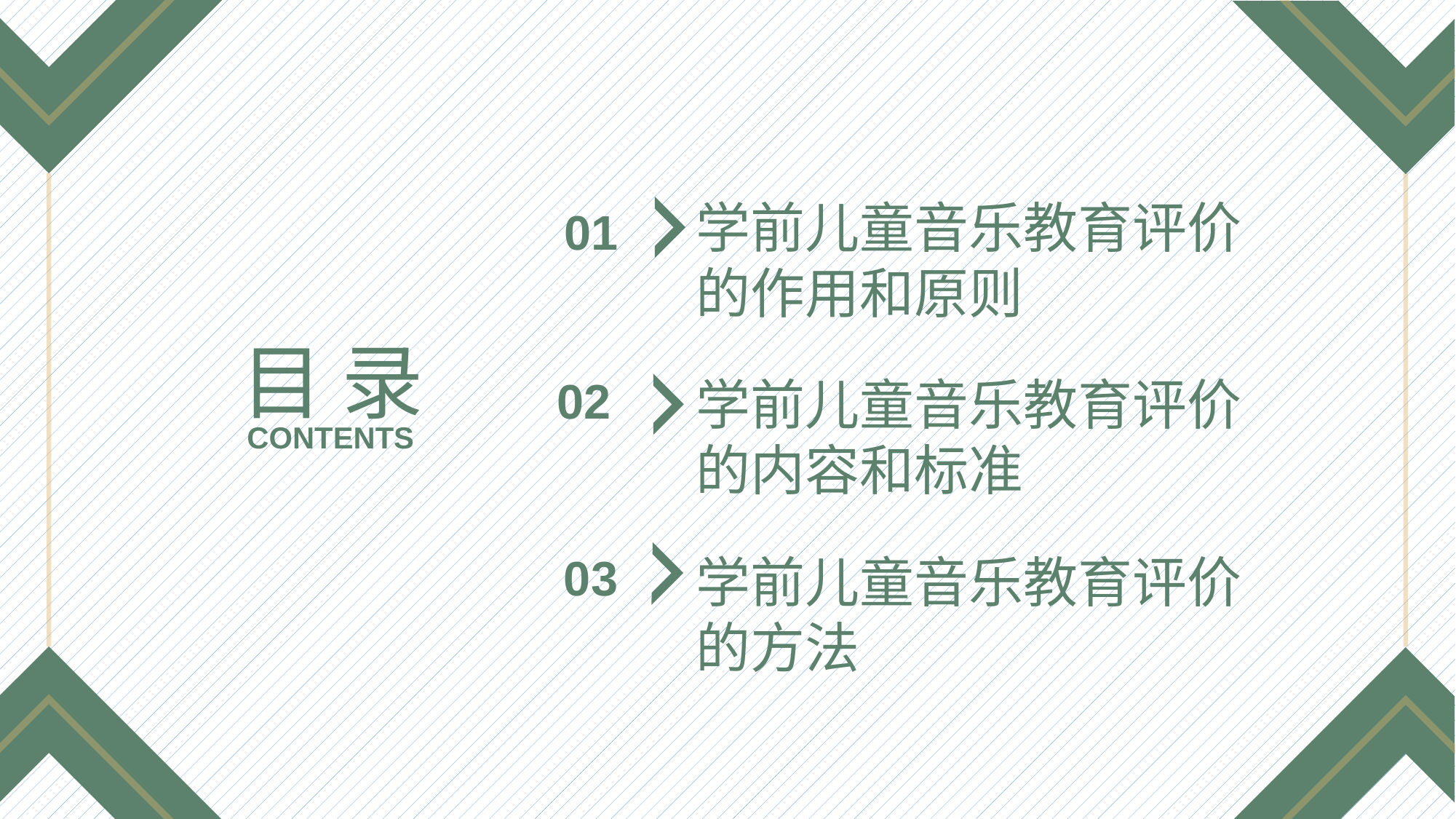

学前儿童音乐教育评价
的作用和原则
01

目 录
02
学前儿童音乐教育评价
的内容和标准

CONTENTS
03
学前儿童音乐教育评价
的方法